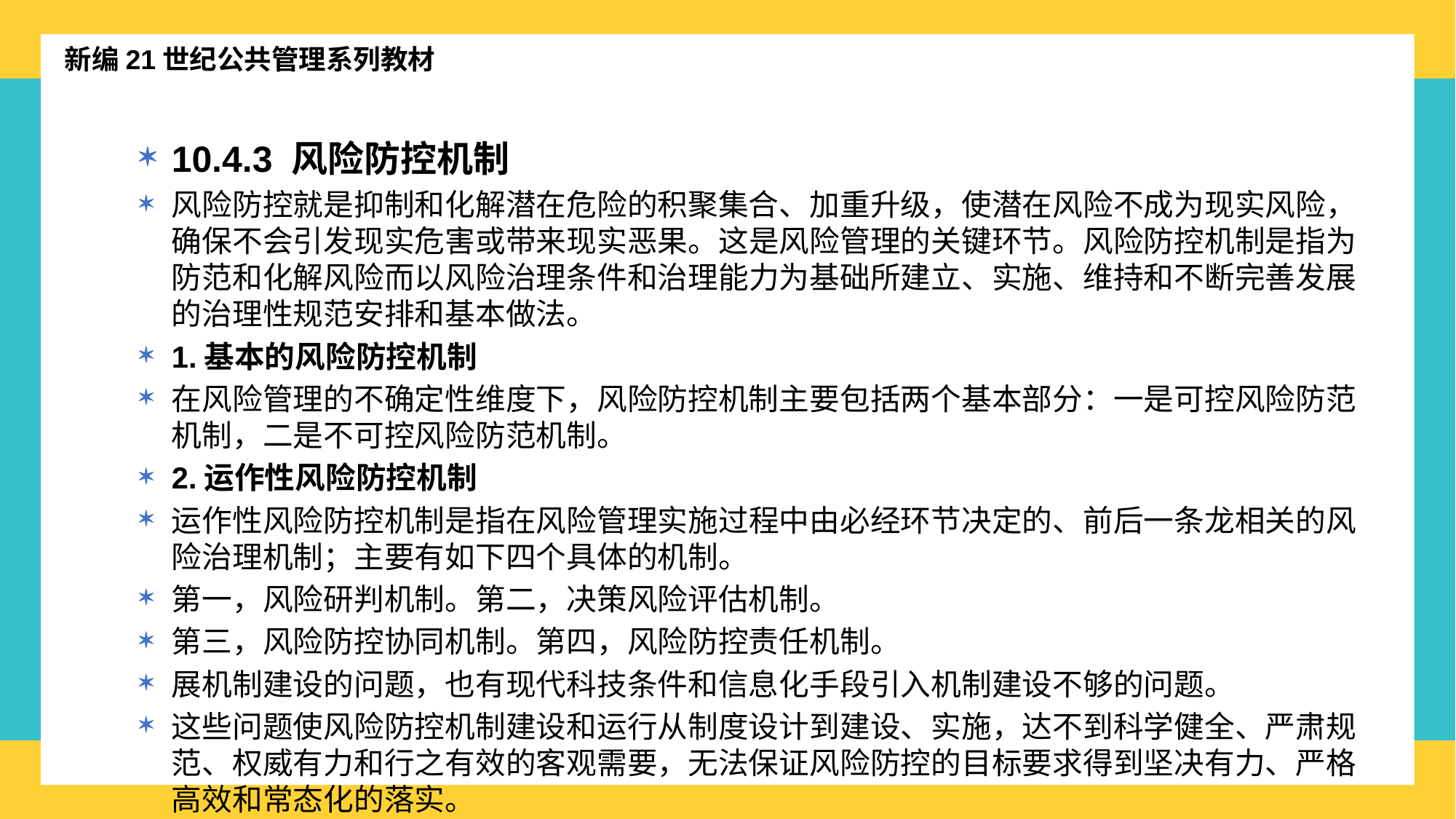

新编21世纪公共管理系列教材
10.4.3 风险防控机制
风险防控就是抑制和化解潜在危险的积聚集合、加重升级，使潜在风险不成为现实风险，确保不会引发现实危害或带来现实恶果。这是风险管理的关键环节。风险防控机制是指为防范和化解风险而以风险治理条件和治理能力为基础所建立、实施、维持和不断完善发展的治理性规范安排和基本做法。
1.基本的风险防控机制
在风险管理的不确定性维度下，风险防控机制主要包括两个基本部分：一是可控风险防范机制，二是不可控风险防范机制。
2.运作性风险防控机制
运作性风险防控机制是指在风险管理实施过程中由必经环节决定的、前后一条龙相关的风险治理机制；主要有如下四个具体的机制。
第一，风险研判机制。第二，决策风险评估机制。
第三，风险防控协同机制。第四，风险防控责任机制。
展机制建设的问题，也有现代科技条件和信息化手段引入机制建设不够的问题。
这些问题使风险防控机制建设和运行从制度设计到建设、实施，达不到科学健全、严肃规范、权威有力和行之有效的客观需要，无法保证风险防控的目标要求得到坚决有力、严格高效和常态化的落实。